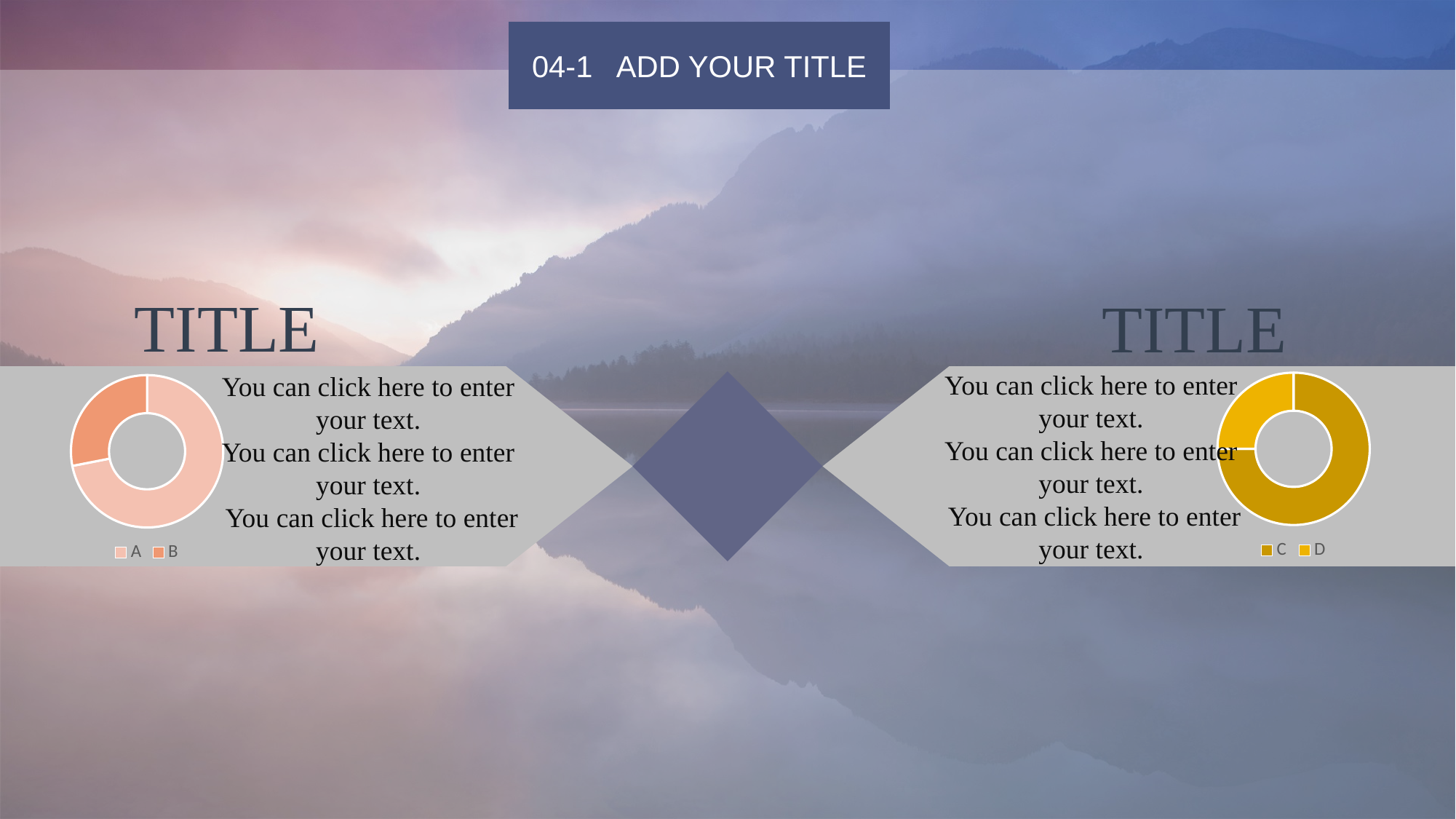

04-1   ADD YOUR TITLE

TITLE
TITLE
You can click here to enter your text.
You can click here to enter your text.
 You can click here to enter your text.
You can click here to enter your text.
You can click here to enter your text.
 You can click here to enter your text.

### Chart

| Category | 列1 |
|---|---|
| C | 6.0 |
| D | 2.0 |

### Chart

| Category | 列1 |
|---|---|
| A | 8.2 |
| B | 3.2 |